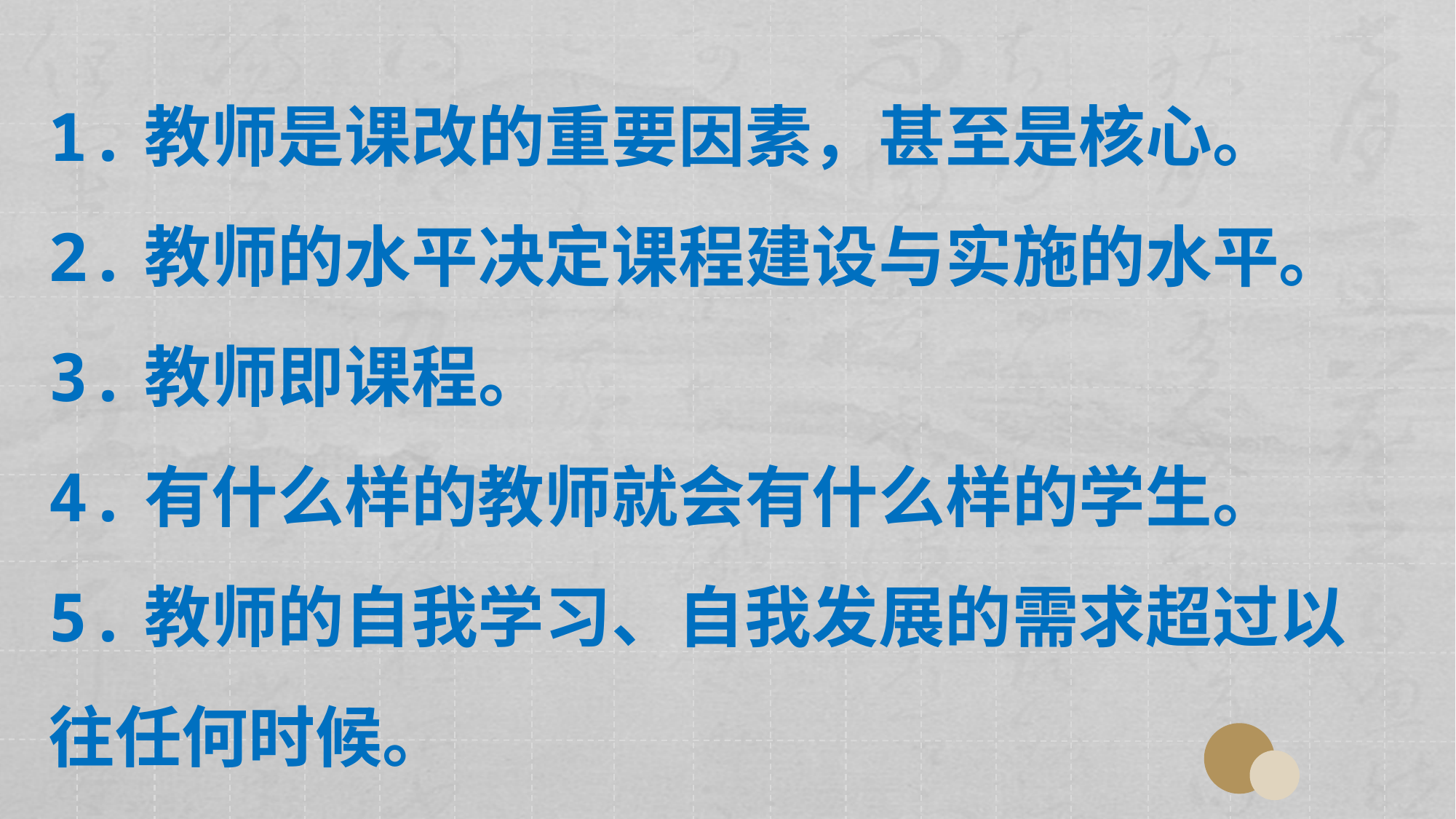

1.教师是课改的重要因素，甚至是核心。
2.教师的水平决定课程建设与实施的水平。
3.教师即课程。
4.有什么样的教师就会有什么样的学生。
5.教师的自我学习、自我发展的需求超过以往任何时候。